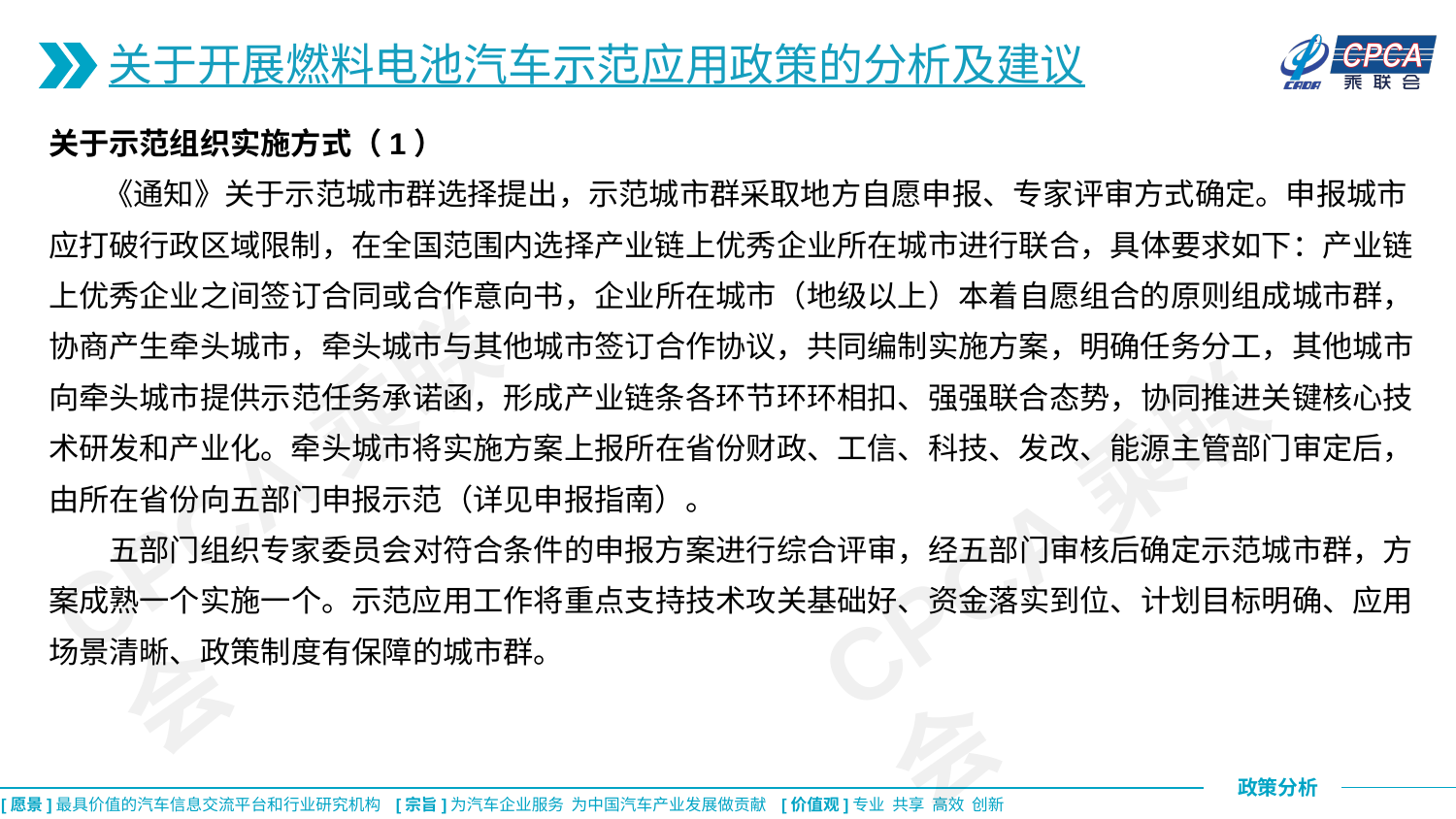

关于开展燃料电池汽车示范应用政策的分析及建议
关于示范组织实施方式（1）
       《通知》关于示范城市群选择提出，示范城市群采取地方自愿申报、专家评审方式确定。申报城市应打破行政区域限制，在全国范围内选择产业链上优秀企业所在城市进行联合，具体要求如下：产业链上优秀企业之间签订合同或合作意向书，企业所在城市（地级以上）本着自愿组合的原则组成城市群，协商产生牵头城市，牵头城市与其他城市签订合作协议，共同编制实施方案，明确任务分工，其他城市向牵头城市提供示范任务承诺函，形成产业链条各环节环环相扣、强强联合态势，协同推进关键核心技术研发和产业化。牵头城市将实施方案上报所在省份财政、工信、科技、发改、能源主管部门审定后，由所在省份向五部门申报示范（详见申报指南）。
　　五部门组织专家委员会对符合条件的申报方案进行综合评审，经五部门审核后确定示范城市群，方案成熟一个实施一个。示范应用工作将重点支持技术攻关基础好、资金落实到位、计划目标明确、应用场景清晰、政策制度有保障的城市群。
CPCA乘联会
CPCA乘联会